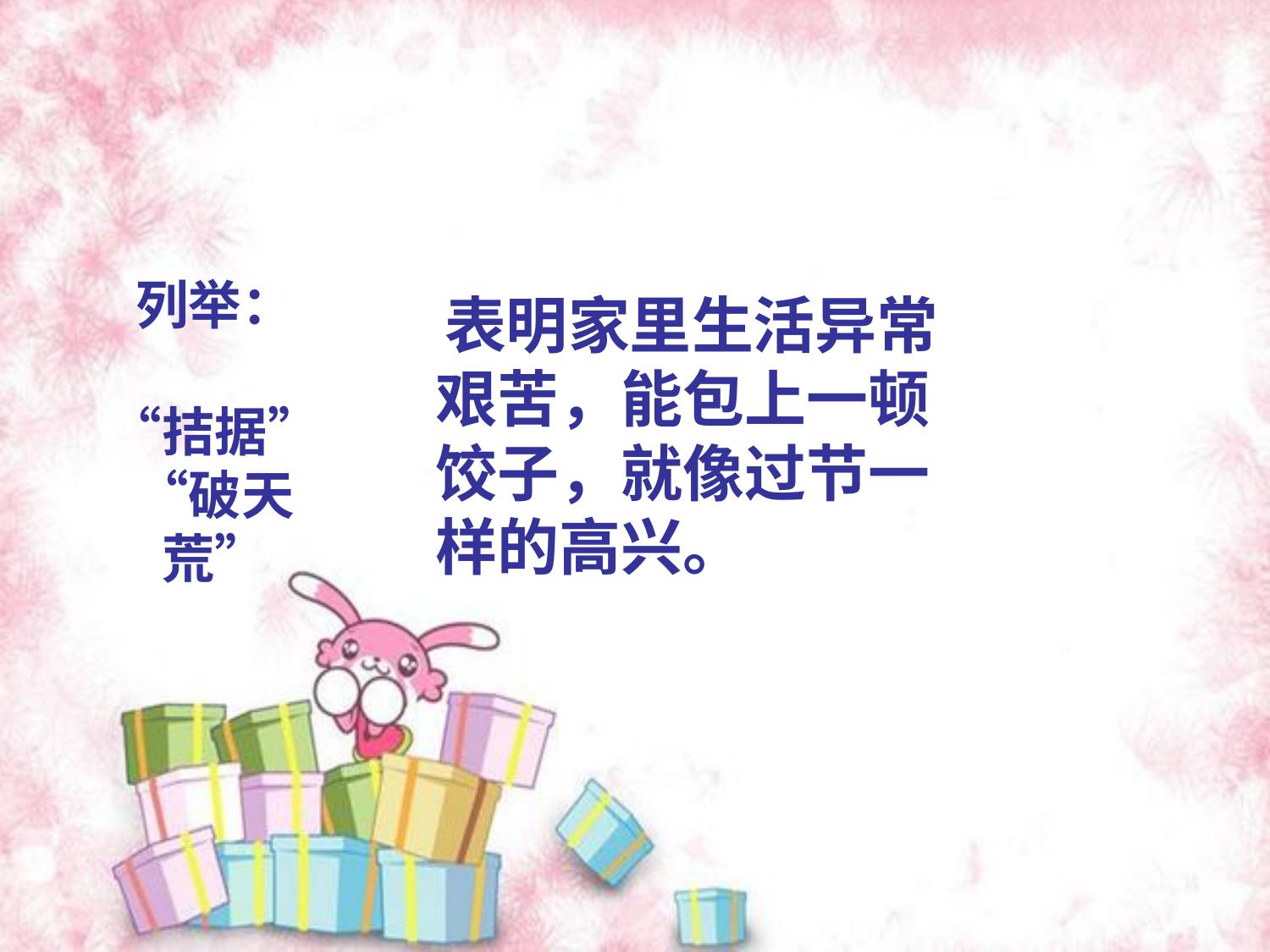

# 列举： “拮据” “破天荒”

   表明家里生活异常艰苦，能包上一顿饺子，就像过节一样的高兴。